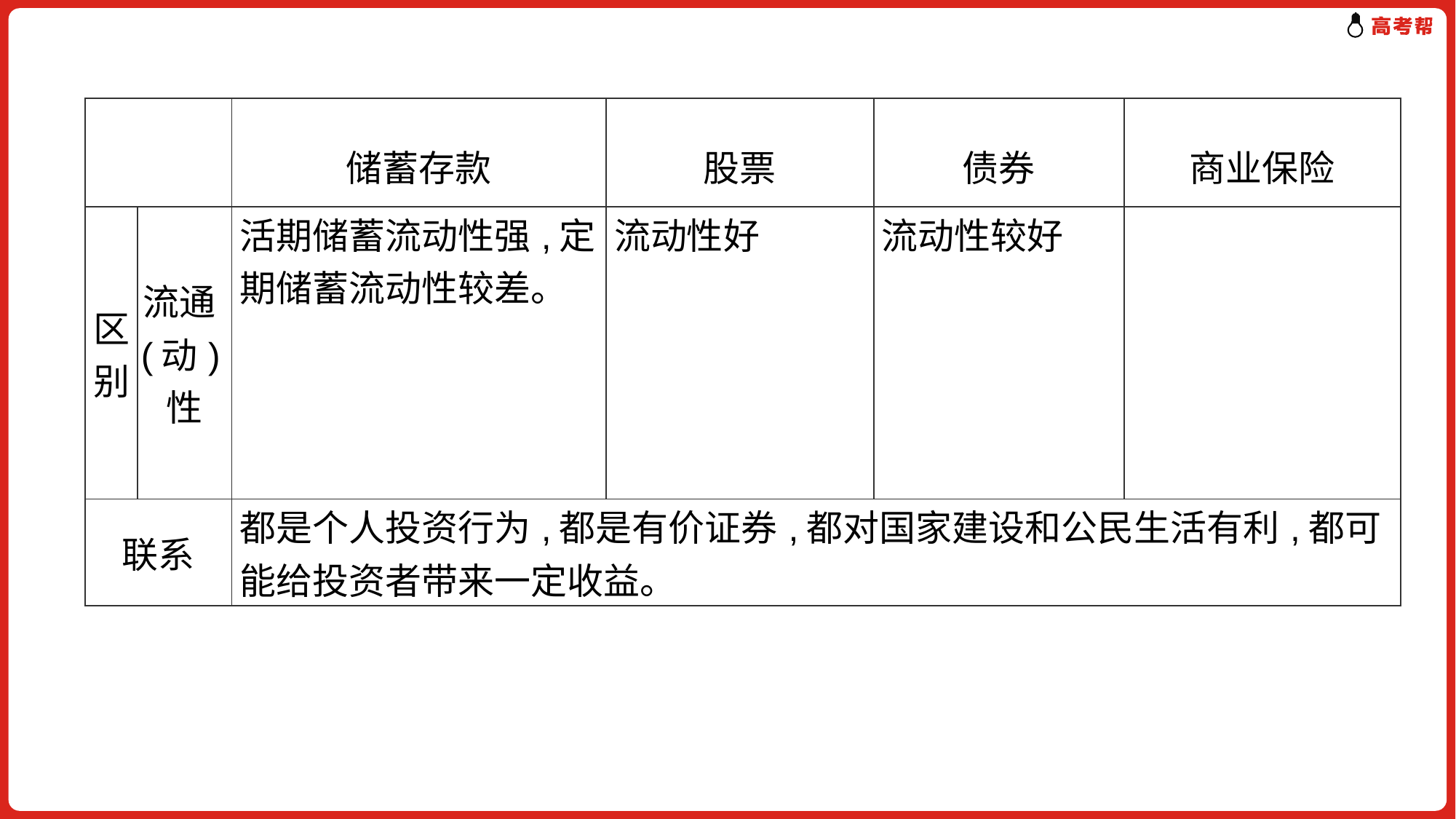

|  |  | 储蓄存款 | 股票 | 债券 | 商业保险 |
| --- | --- | --- | --- | --- | --- |
| 区别 | 流通(动)性 | 活期储蓄流动性强,定期储蓄流动性较差。 | 流动性好 | 流动性较好 |  |
| 联系 |  | 都是个人投资行为,都是有价证券,都对国家建设和公民生活有利,都可能给投资者带来一定收益。 |  |  |  |